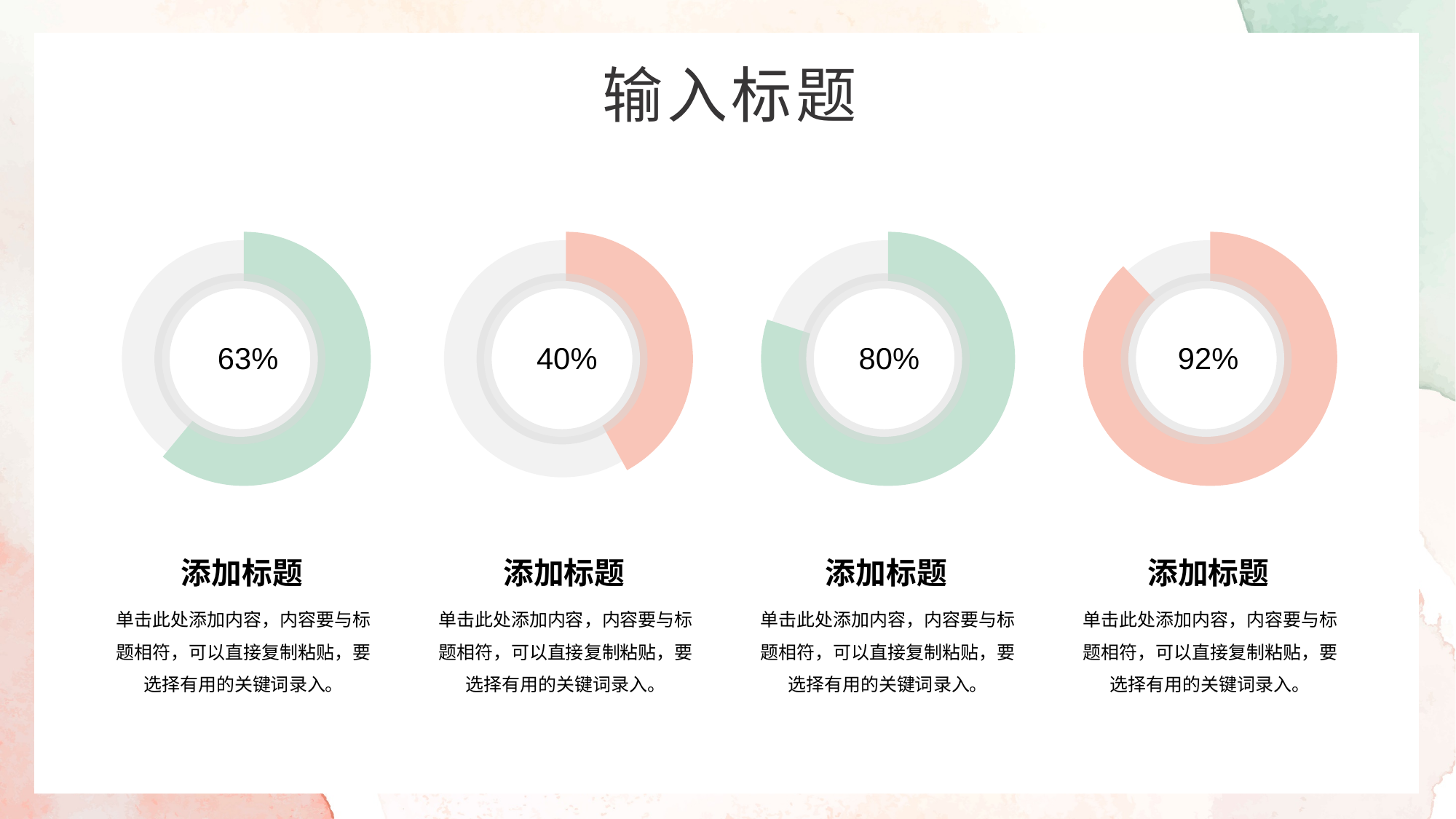

输入标题

63%

40%

80%

92%
添加标题
单击此处添加内容，内容要与标题相符，可以直接复制粘贴，要选择有用的关键词录入。
添加标题
单击此处添加内容，内容要与标题相符，可以直接复制粘贴，要选择有用的关键词录入。
添加标题
单击此处添加内容，内容要与标题相符，可以直接复制粘贴，要选择有用的关键词录入。
添加标题
单击此处添加内容，内容要与标题相符，可以直接复制粘贴，要选择有用的关键词录入。